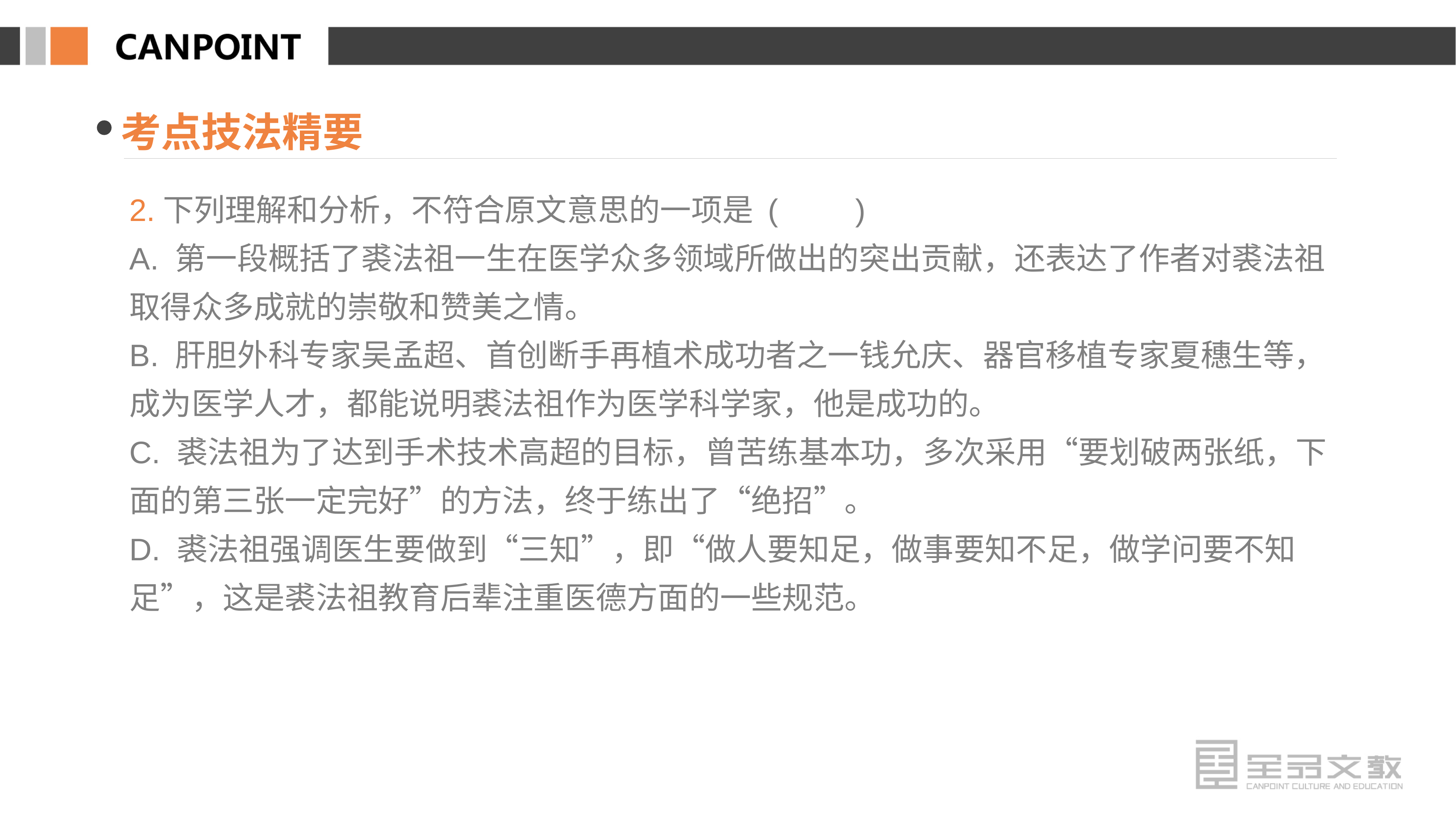

考点技法精要

2.下列理解和分析，不符合原文意思的一项是 (　　)
A. 第一段概括了裘法祖一生在医学众多领域所做出的突出贡献，还表达了作者对裘法祖取得众多成就的崇敬和赞美之情。
B. 肝胆外科专家吴孟超、首创断手再植术成功者之一钱允庆、器官移植专家夏穗生等，成为医学人才，都能说明裘法祖作为医学科学家，他是成功的。
C. 裘法祖为了达到手术技术高超的目标，曾苦练基本功，多次采用“要划破两张纸，下面的第三张一定完好”的方法，终于练出了“绝招”。
D. 裘法祖强调医生要做到“三知”，即“做人要知足，做事要知不足，做学问要不知足”，这是裘法祖教育后辈注重医德方面的一些规范。